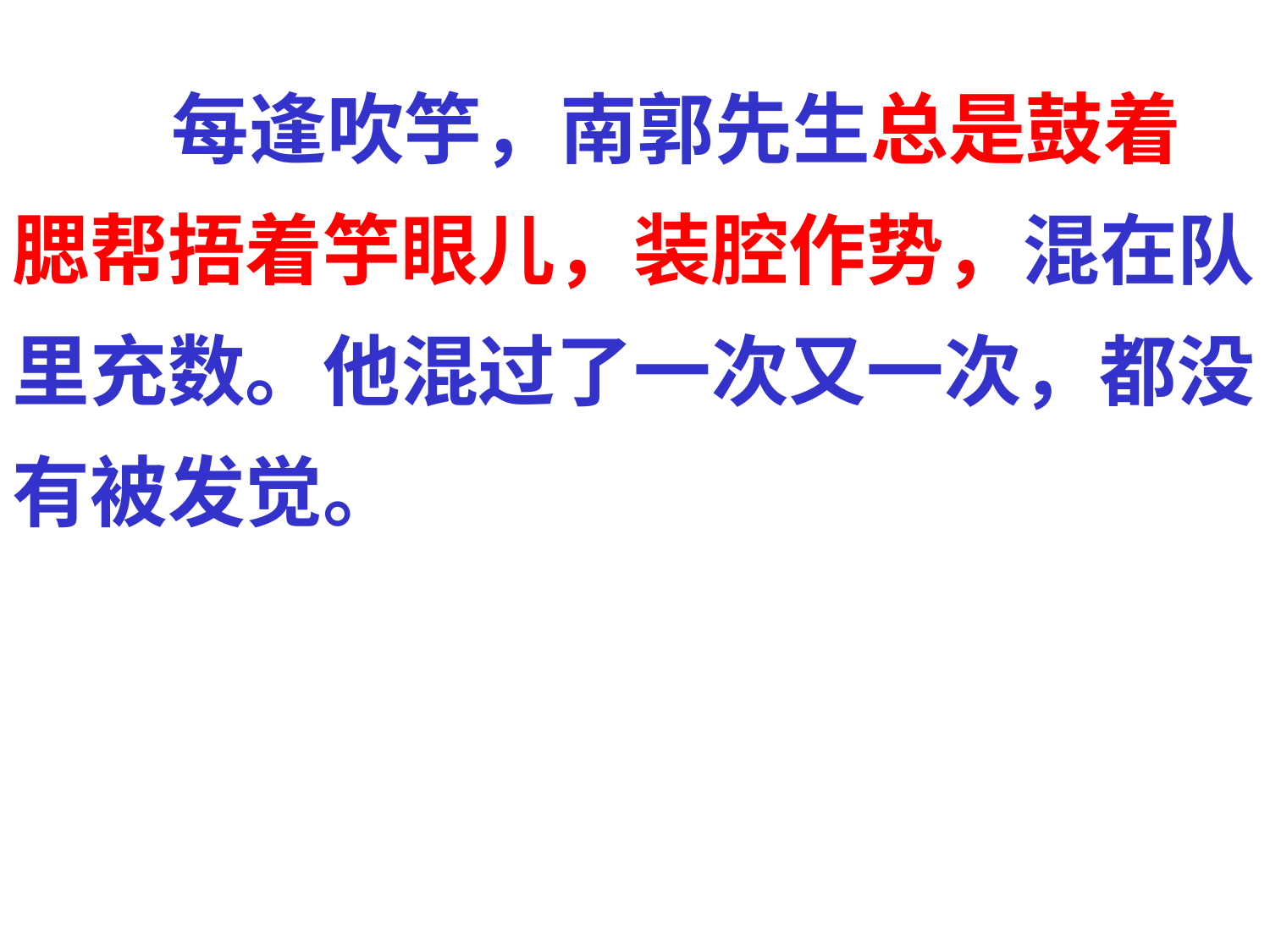

每逢吹竽，南郭先生总是鼓着腮帮捂着竽眼儿，装腔作势，混在队里充数。他混过了一次又一次，都没有被发觉。